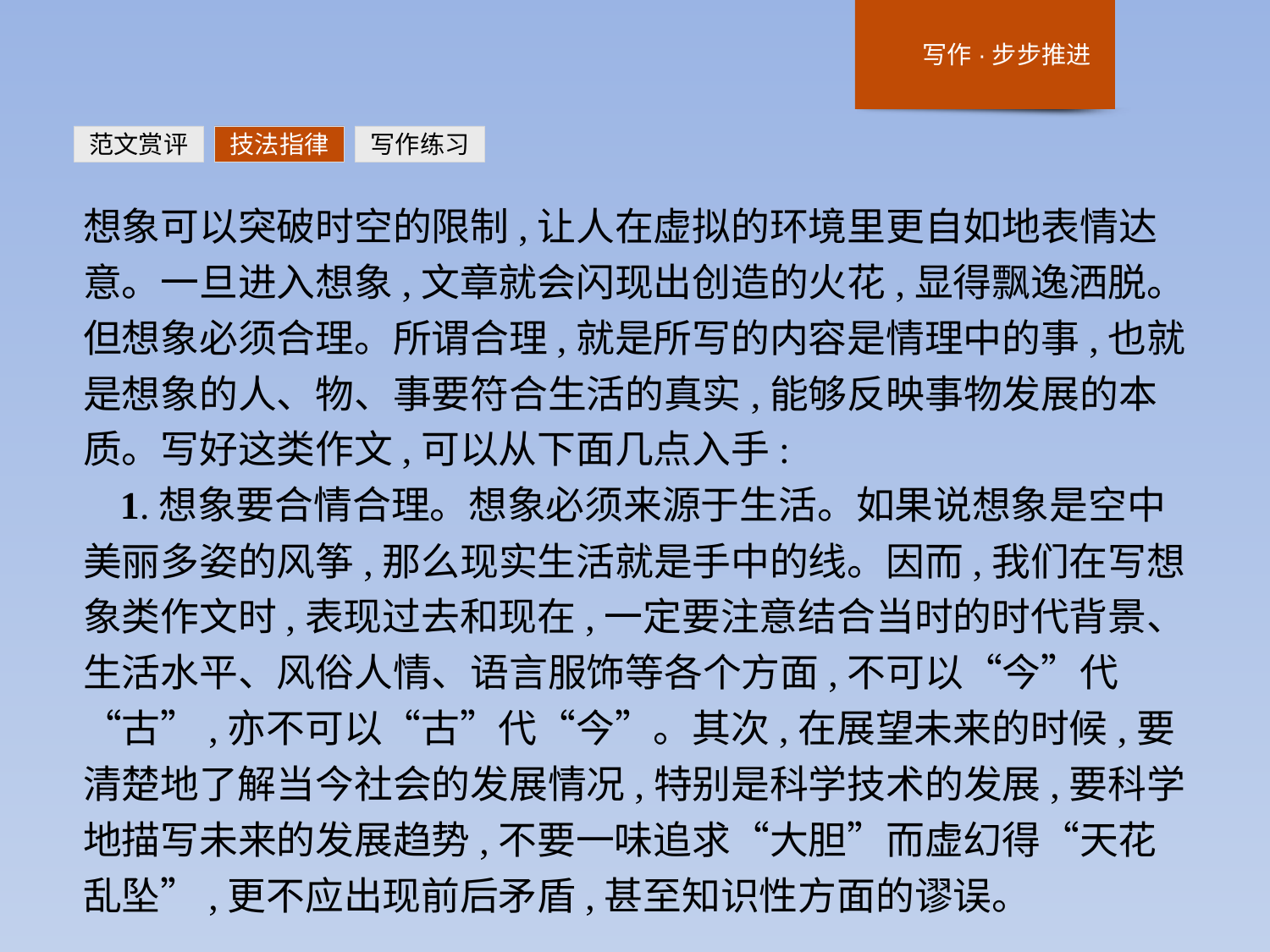

范文赏评
技法指律
写作练习
想象可以突破时空的限制,让人在虚拟的环境里更自如地表情达意。一旦进入想象,文章就会闪现出创造的火花,显得飘逸洒脱。但想象必须合理。所谓合理,就是所写的内容是情理中的事,也就是想象的人、物、事要符合生活的真实,能够反映事物发展的本质。写好这类作文,可以从下面几点入手:
1.想象要合情合理。想象必须来源于生活。如果说想象是空中美丽多姿的风筝,那么现实生活就是手中的线。因而,我们在写想象类作文时,表现过去和现在,一定要注意结合当时的时代背景、生活水平、风俗人情、语言服饰等各个方面,不可以“今”代“古”,亦不可以“古”代“今”。其次,在展望未来的时候,要清楚地了解当今社会的发展情况,特别是科学技术的发展,要科学地描写未来的发展趋势,不要一味追求“大胆”而虚幻得“天花乱坠”,更不应出现前后矛盾,甚至知识性方面的谬误。